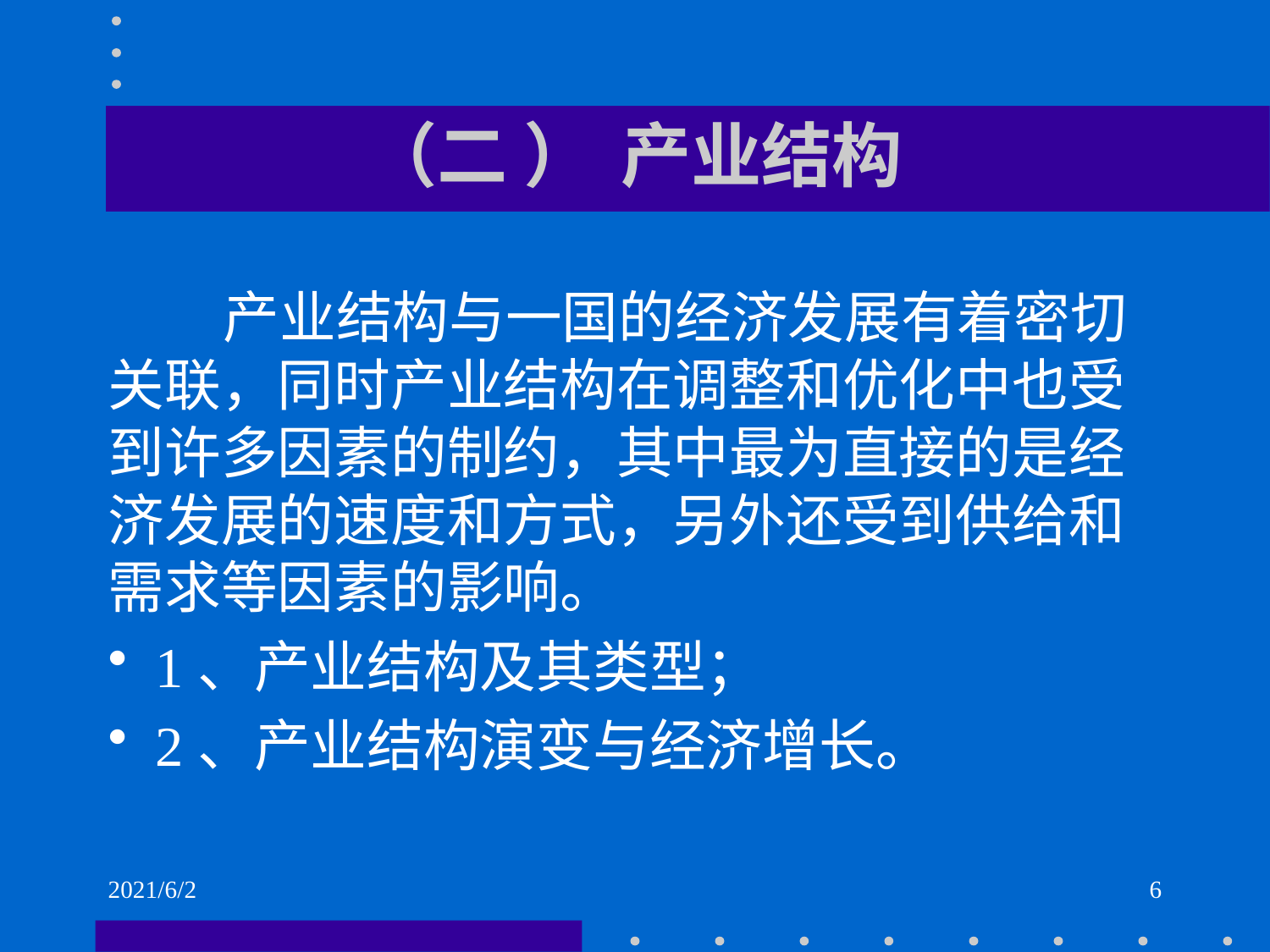

# （二 ）	产业结构
        产业结构与一国的经济发展有着密切关联，同时产业结构在调整和优化中也受到许多因素的制约，其中最为直接的是经济发展的速度和方式，另外还受到供给和需求等因素的影响。
1、产业结构及其类型；
2、产业结构演变与经济增长。

2021/6/2
6